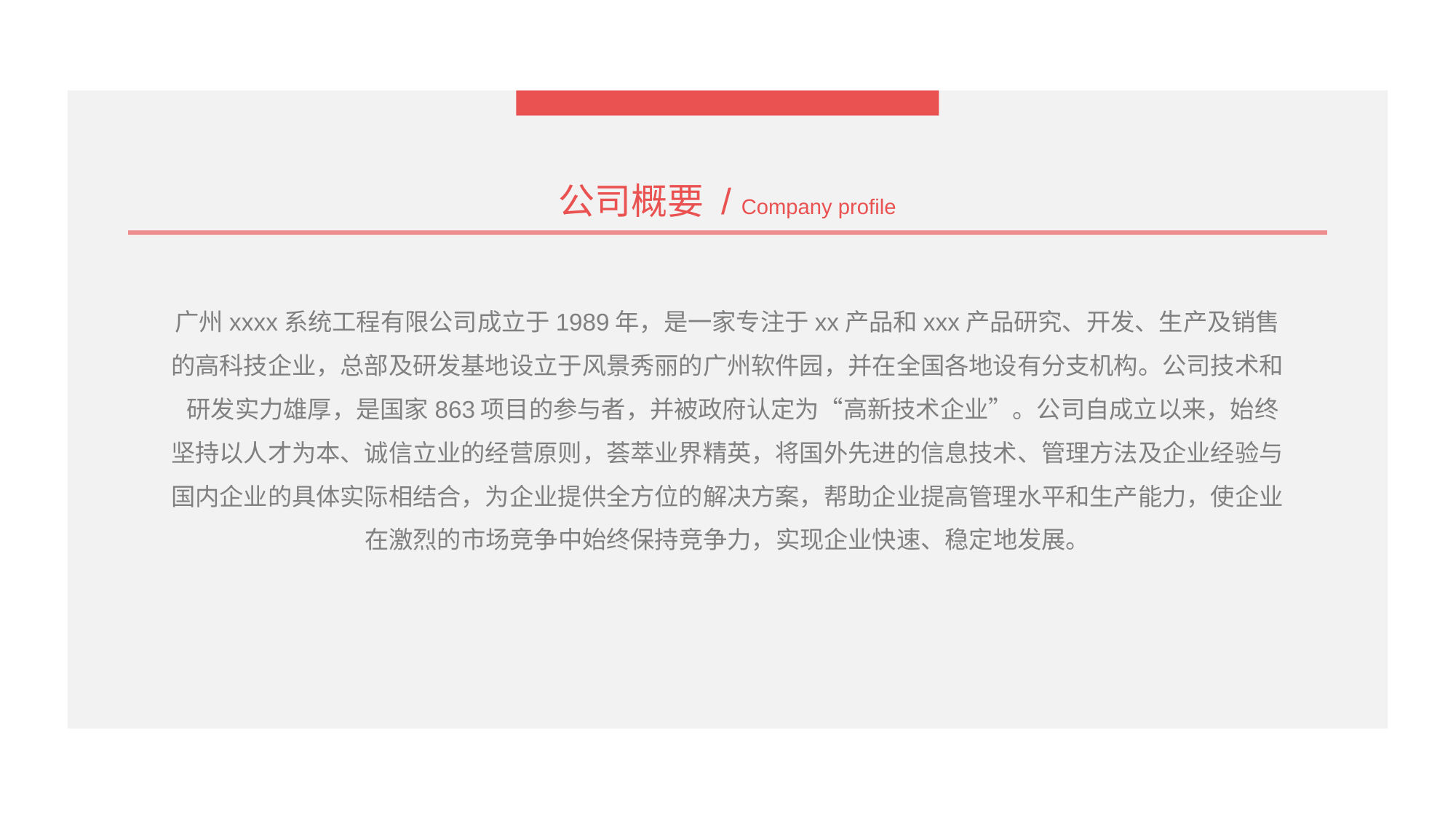

公司概要 / Company profile
广州xxxx系统工程有限公司成立于1989年，是一家专注于xx产品和xxx产品研究、开发、生产及销售的高科技企业，总部及研发基地设立于风景秀丽的广州软件园，并在全国各地设有分支机构。公司技术和   研发实力雄厚，是国家863项目的参与者，并被政府认定为“高新技术企业”。公司自成立以来，始终坚持以人才为本、诚信立业的经营原则，荟萃业界精英，将国外先进的信息技术、管理方法及企业经验与国内企业的具体实际相结合，为企业提供全方位的解决方案，帮助企业提高管理水平和生产能力，使企业在激烈的市场竞争中始终保持竞争力，实现企业快速、稳定地发展。